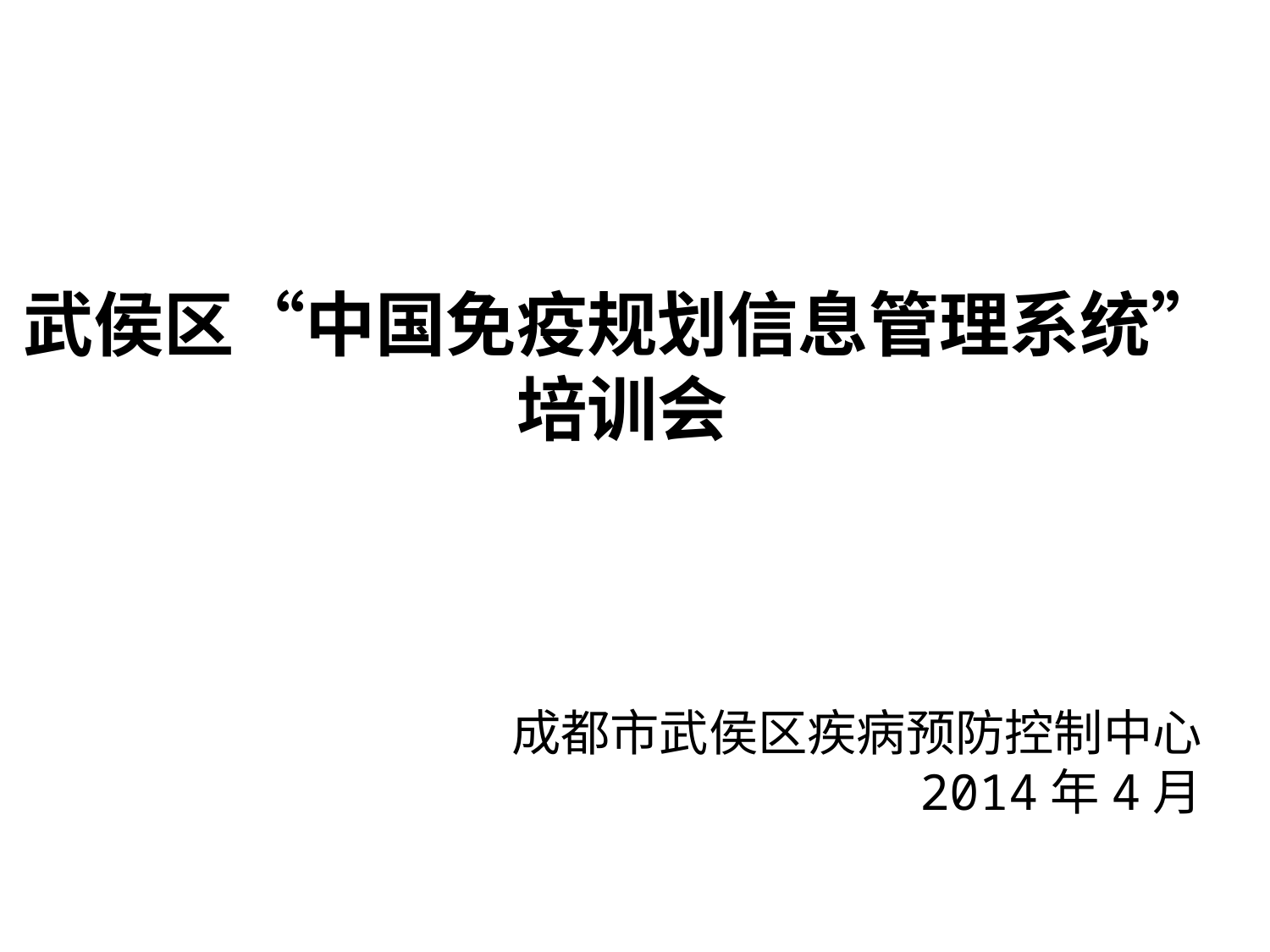

武侯区“中国免疫规划信息管理系统”
培训会
成都市武侯区疾病预防控制中心
2014年4月